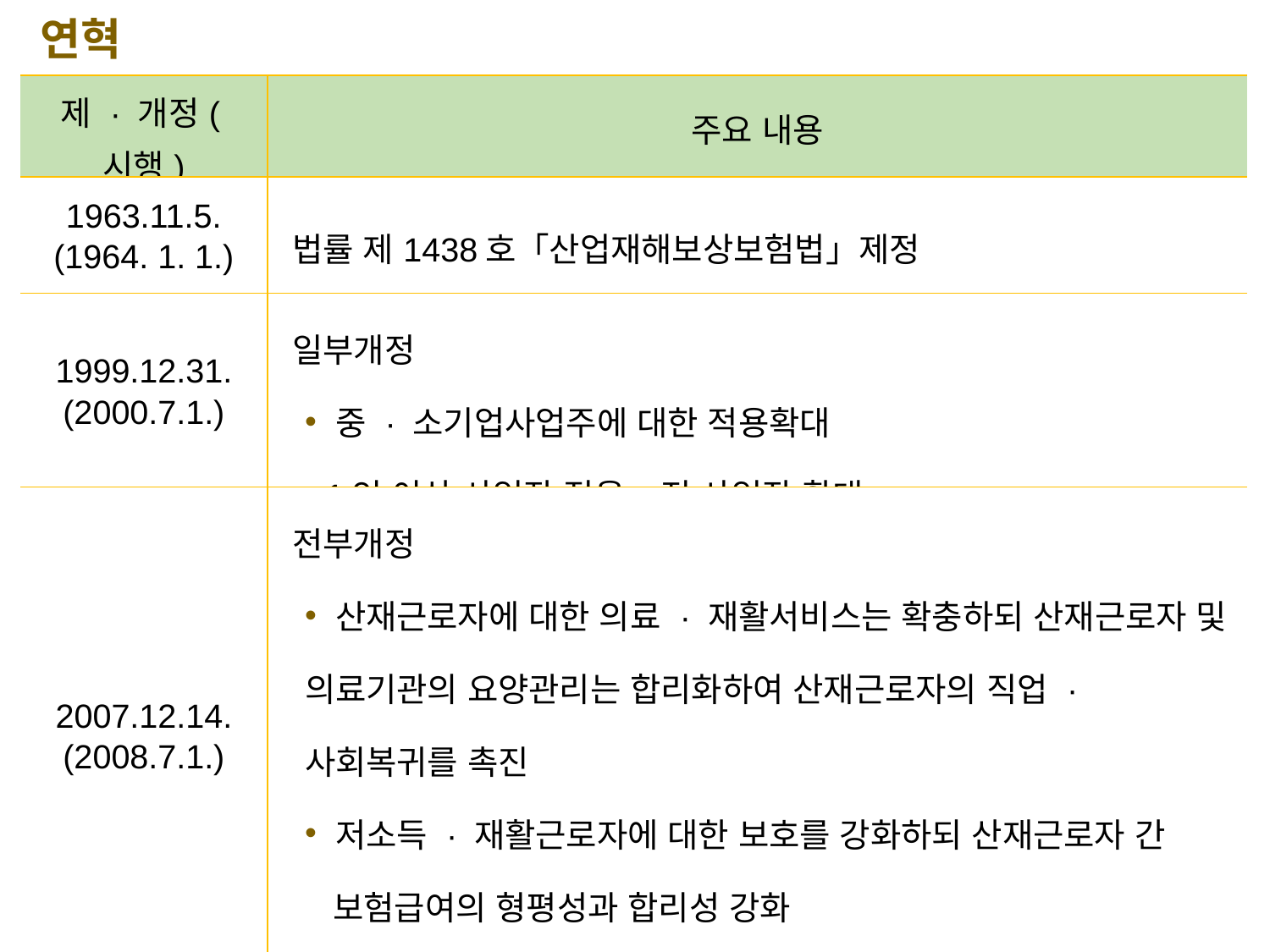

연혁
| 제 · 개정(시행) | 주요 내용 |
| --- | --- |
| 1963.11.5. (1964. 1. 1.) | 법률 제1438호「산업재해보상보험법」제정 |
| 1999.12.31. (2000.7.1.) | 일부개정 중 · 소기업사업주에 대한 적용확대 1인 이상 사업장 적용, 전 사업장 확대 |
| 2007.12.14. (2008.7.1.) | 전부개정 산재근로자에 대한 의료 · 재활서비스는 확충하되 산재근로자 및 의료기관의 요양관리는 합리화하여 산재근로자의 직업 · 사회복귀를 촉진 저소득 · 재활근로자에 대한 보호를 강화하되 산재근로자 간 보험급여의 형평성과 합리성 강화 4개 특수형태 근로자(골프장 캐디, 학습지 교사, 레미콘 기사, 보험설계사)에 대해 산재보험 적용 |